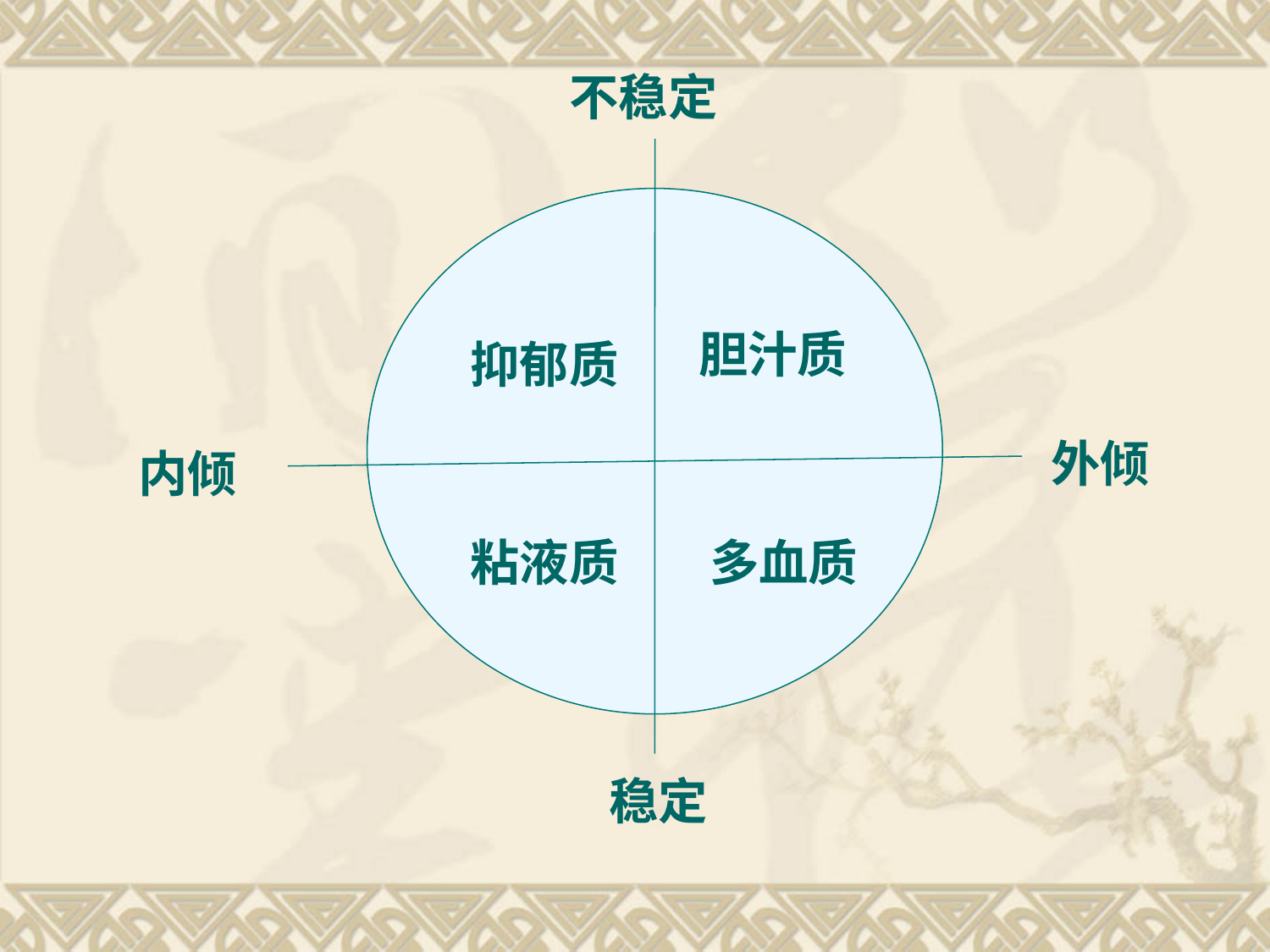

不稳定

胆汁质
抑郁质
外倾
内倾
粘液质
多血质
稳定